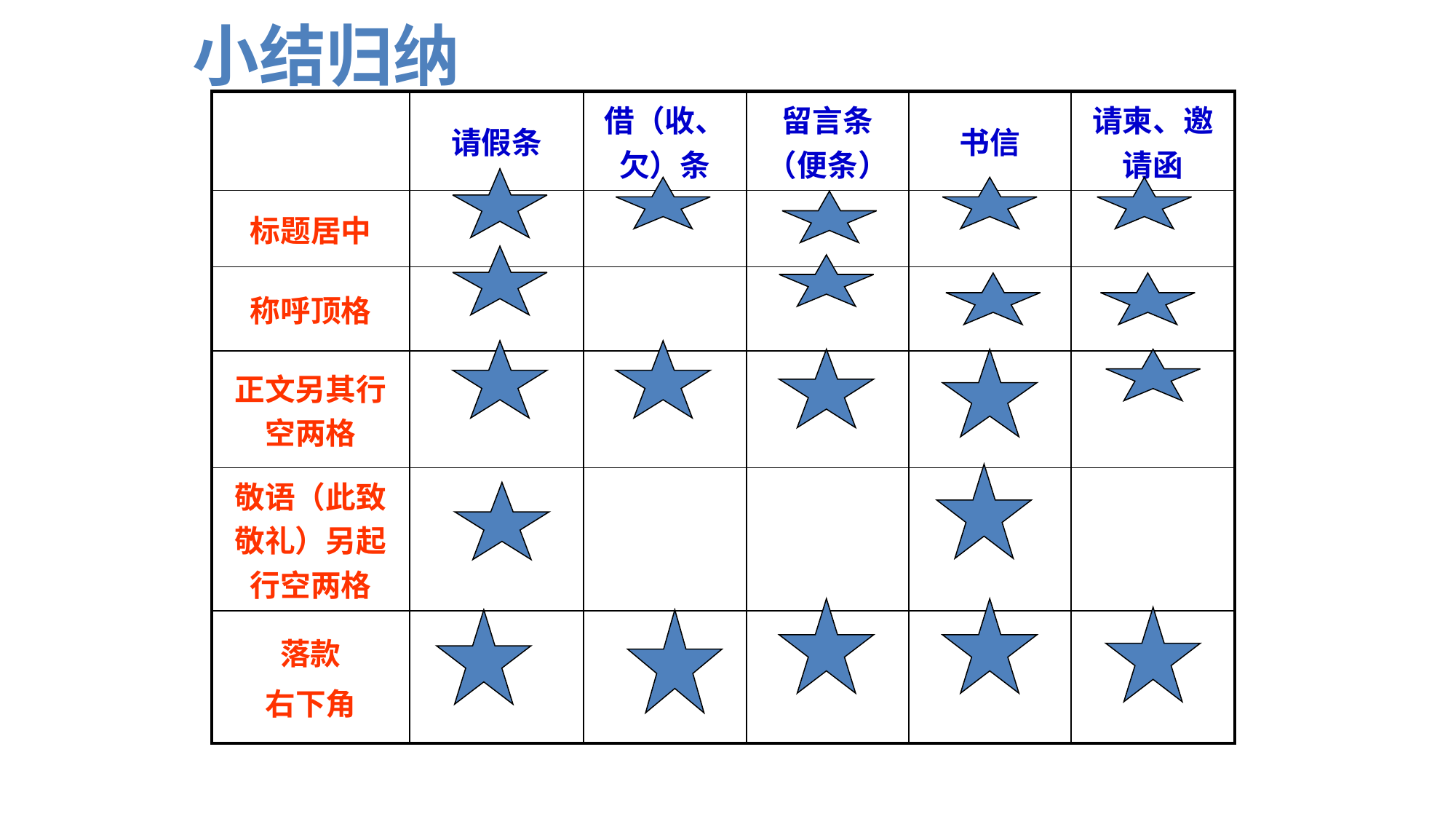

小结归纳
|  | 请假条 | 借（收、欠）条 | 留言条（便条） | 书信 | 请柬、邀请函 |
| --- | --- | --- | --- | --- | --- |
| 标题居中 |  |  |  |  |  |
| 称呼顶格 |  |  |  |  |  |
| 正文另其行空两格 |  |  |  |  |  |
| 敬语（此致敬礼）另起行空两格 |  |  |  |  |  |
| 落款 右下角 |  |  |  |  |  |